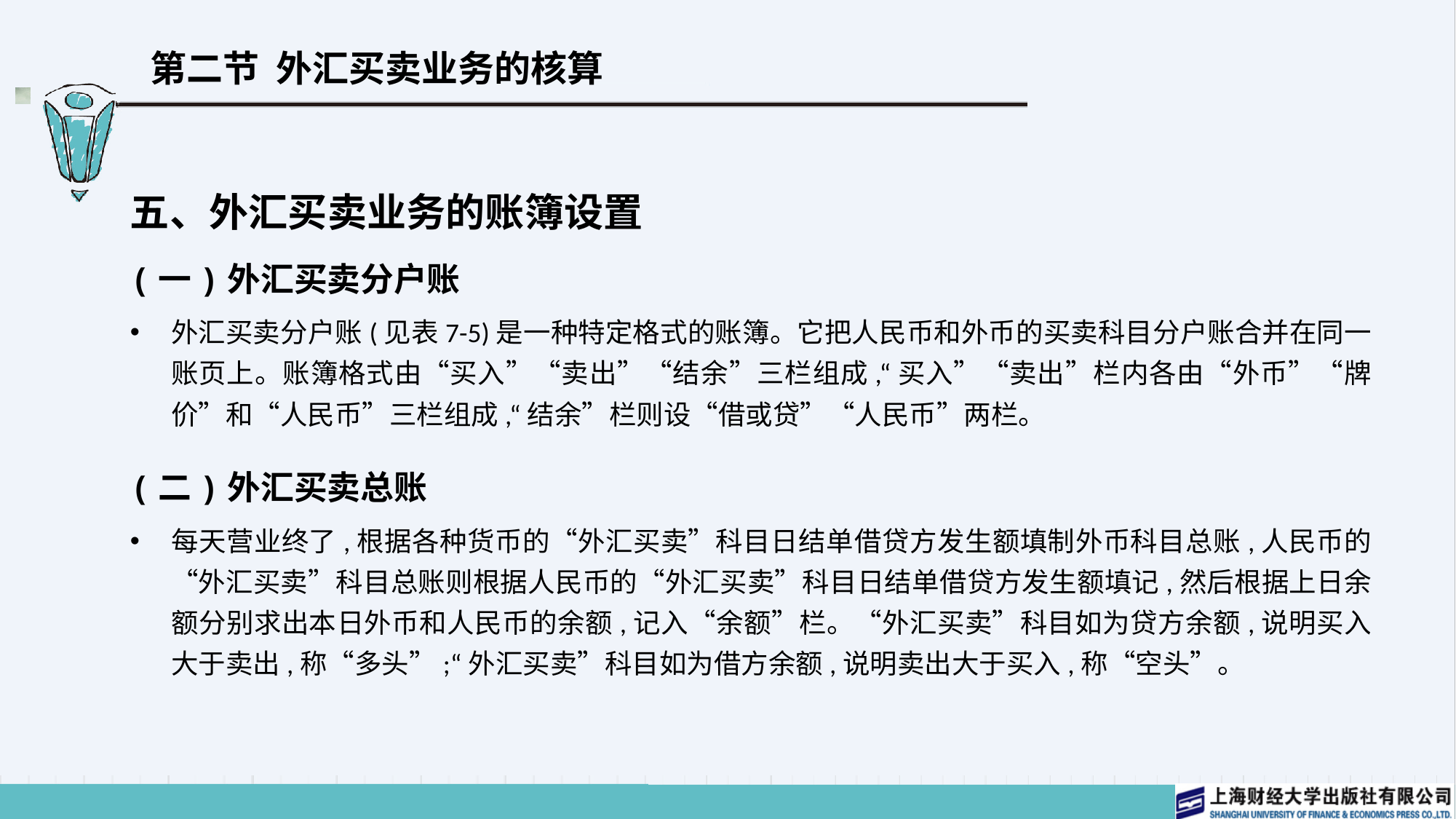

# 第二节  外汇买卖业务的核算
五、外汇买卖业务的账簿设置
(一)外汇买卖分户账
外汇买卖分户账(见表7-5)是一种特定格式的账簿。它把人民币和外币的买卖科目分户账合并在同一账页上。账簿格式由“买入”“卖出”“结余”三栏组成,“买入”“卖出”栏内各由“外币”“牌价”和“人民币”三栏组成,“结余”栏则设“借或贷”“人民币”两栏。
(二)外汇买卖总账
每天营业终了,根据各种货币的“外汇买卖”科目日结单借贷方发生额填制外币科目总账,人民币的“外汇买卖”科目总账则根据人民币的“外汇买卖”科目日结单借贷方发生额填记,然后根据上日余额分别求出本日外币和人民币的余额,记入“余额”栏。“外汇买卖”科目如为贷方余额,说明买入大于卖出,称“多头”;“外汇买卖”科目如为借方余额,说明卖出大于买入,称“空头”。